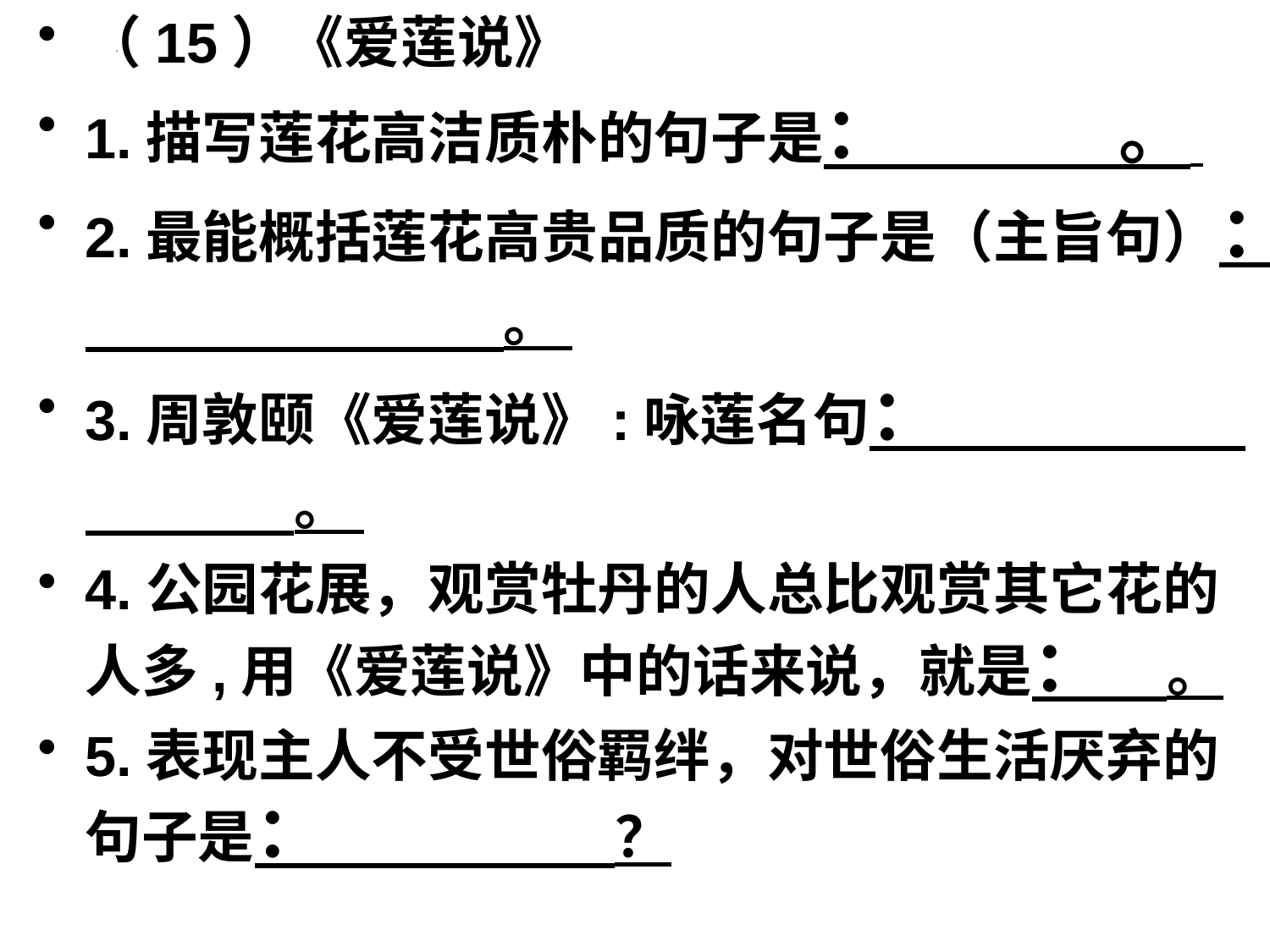

（15）《爱莲说》
1.描写莲花高洁质朴的句子是：              。
2.最能概括莲花高贵品质的句子是（主旨句）：                          。
3.周敦颐《爱莲说》:咏莲名句：                                 。
4.公园花展，观赏牡丹的人总比观赏其它花的人多,用《爱莲说》中的话来说，就是：    。
5.表现主人不受世俗羁绊，对世俗生活厌弃的句子是：                  ？
#